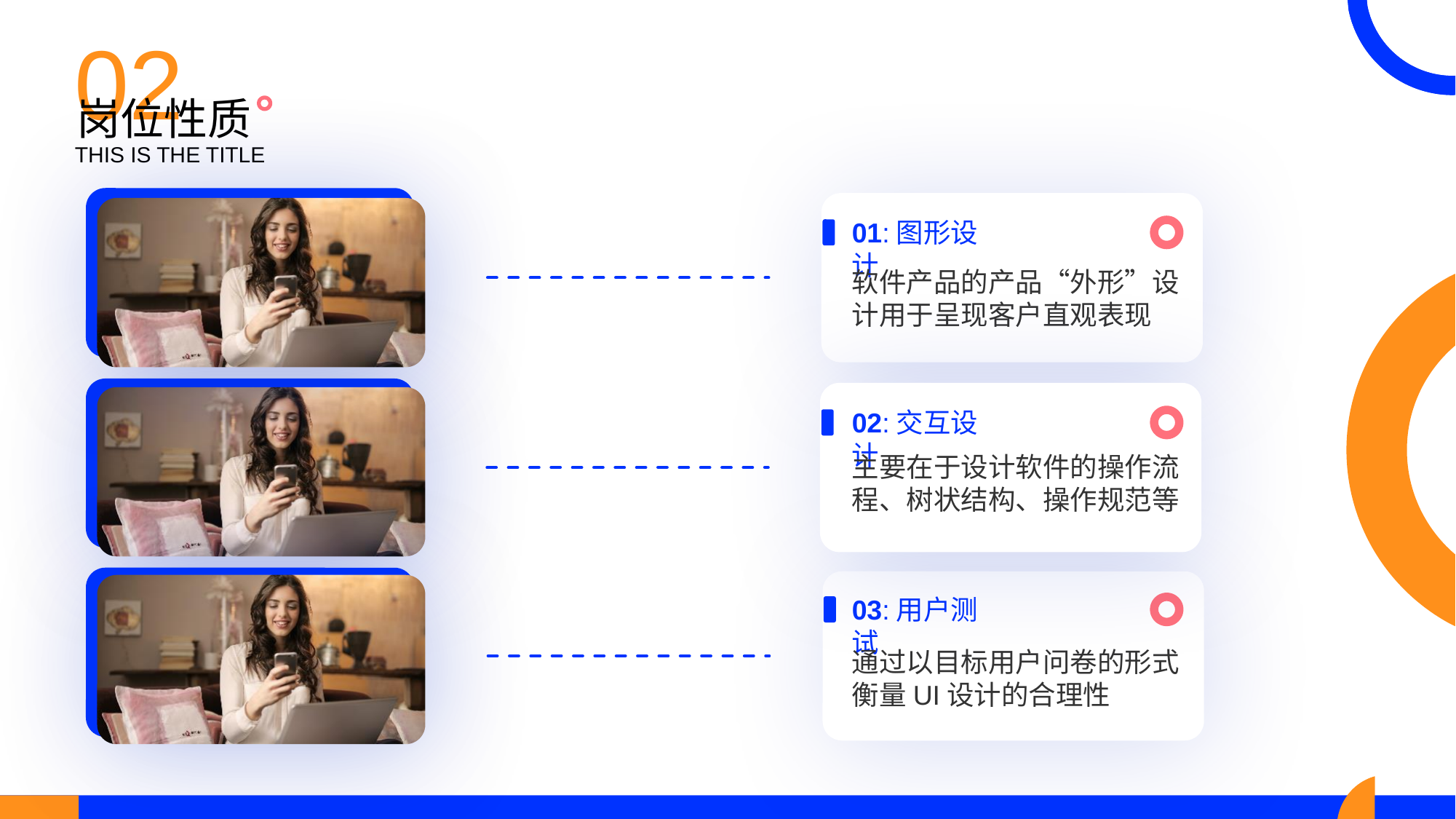

02
岗位性质
THIS IS THE TITLE

01:图形设计

软件产品的产品“外形”设计用于呈现客户直观表现

02:交互设计

主要在于设计软件的操作流程、树状结构、操作规范等

03:用户测试

通过以目标用户问卷的形式衡量UI设计的合理性